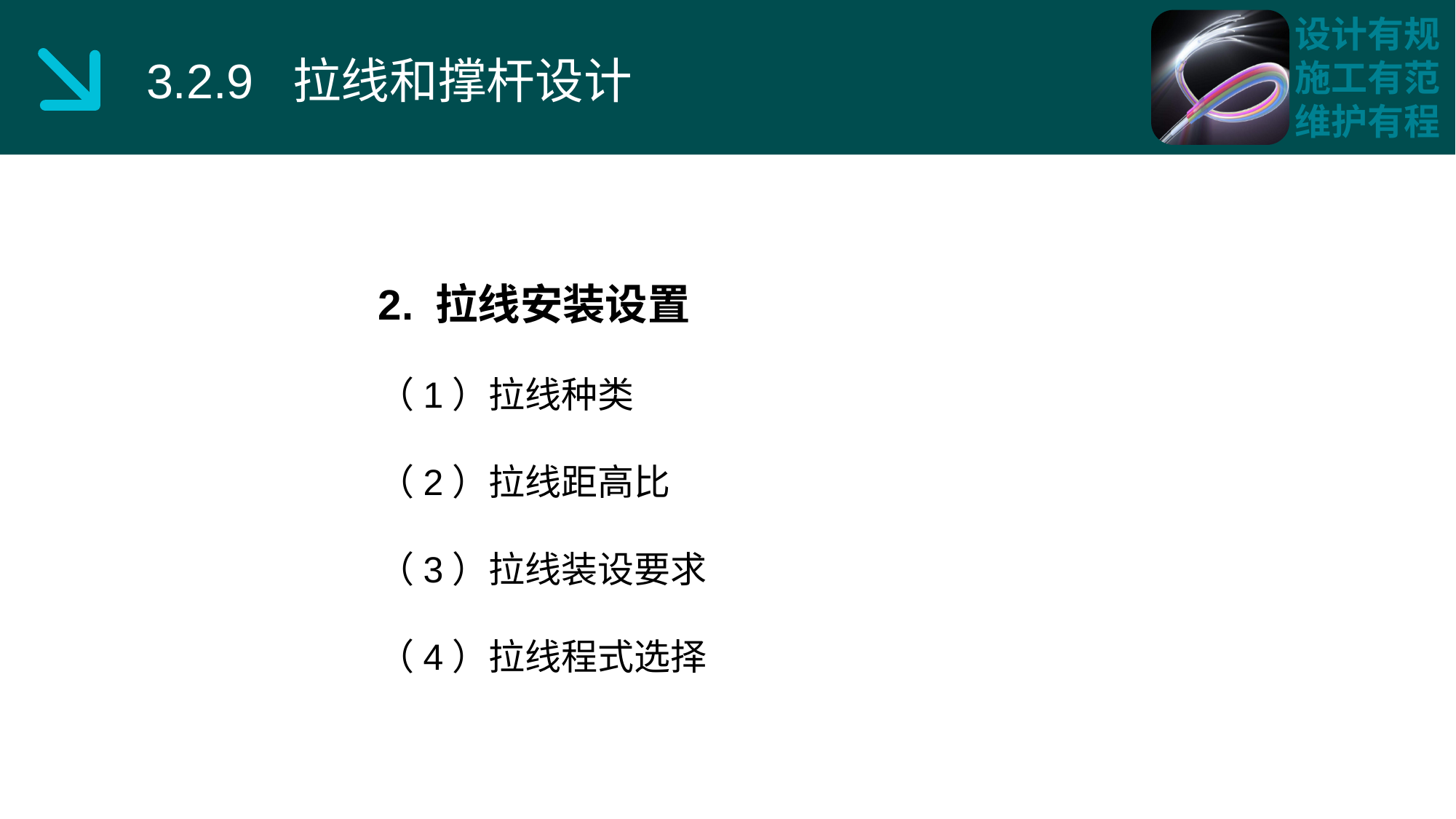

3.2.9  拉线和撑杆设计

2. 拉线安装设置

（1）拉线种类

（2）拉线距高比

（3）拉线装设要求

（4）拉线程式选择